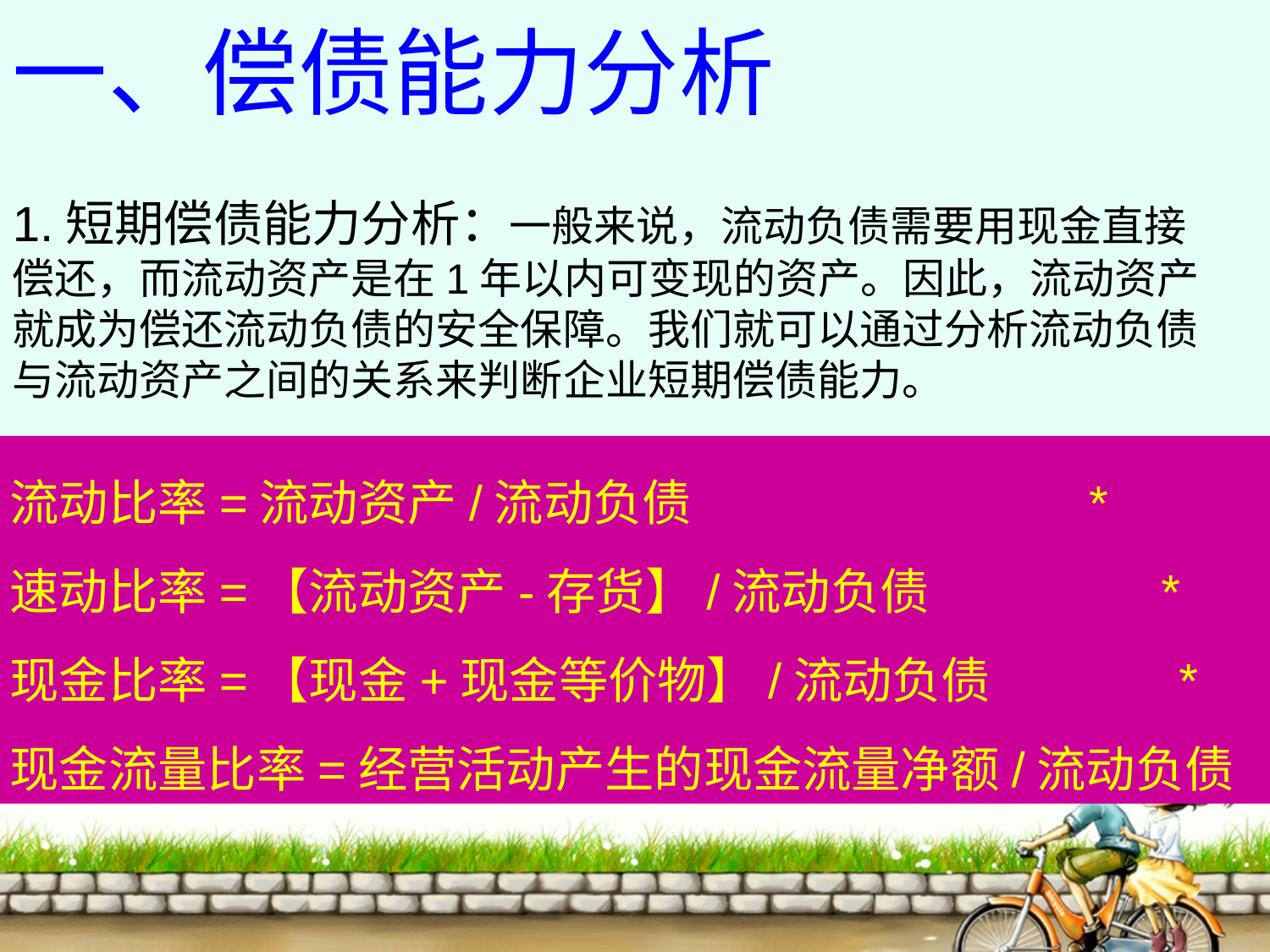

一、偿债能力分析
1.短期偿债能力分析：一般来说，流动负债需要用现金直接
偿还，而流动资产是在1年以内可变现的资产。因此，流动资产
就成为偿还流动负债的安全保障。我们就可以通过分析流动负债
与流动资产之间的关系来判断企业短期偿债能力。
流动比率=流动资产/流动负债                                   *
速动比率=【流动资产-存货】/流动负债                    *
现金比率=【现金+现金等价物】/流动负债                *
现金流量比率=经营活动产生的现金流量净额/流动负债